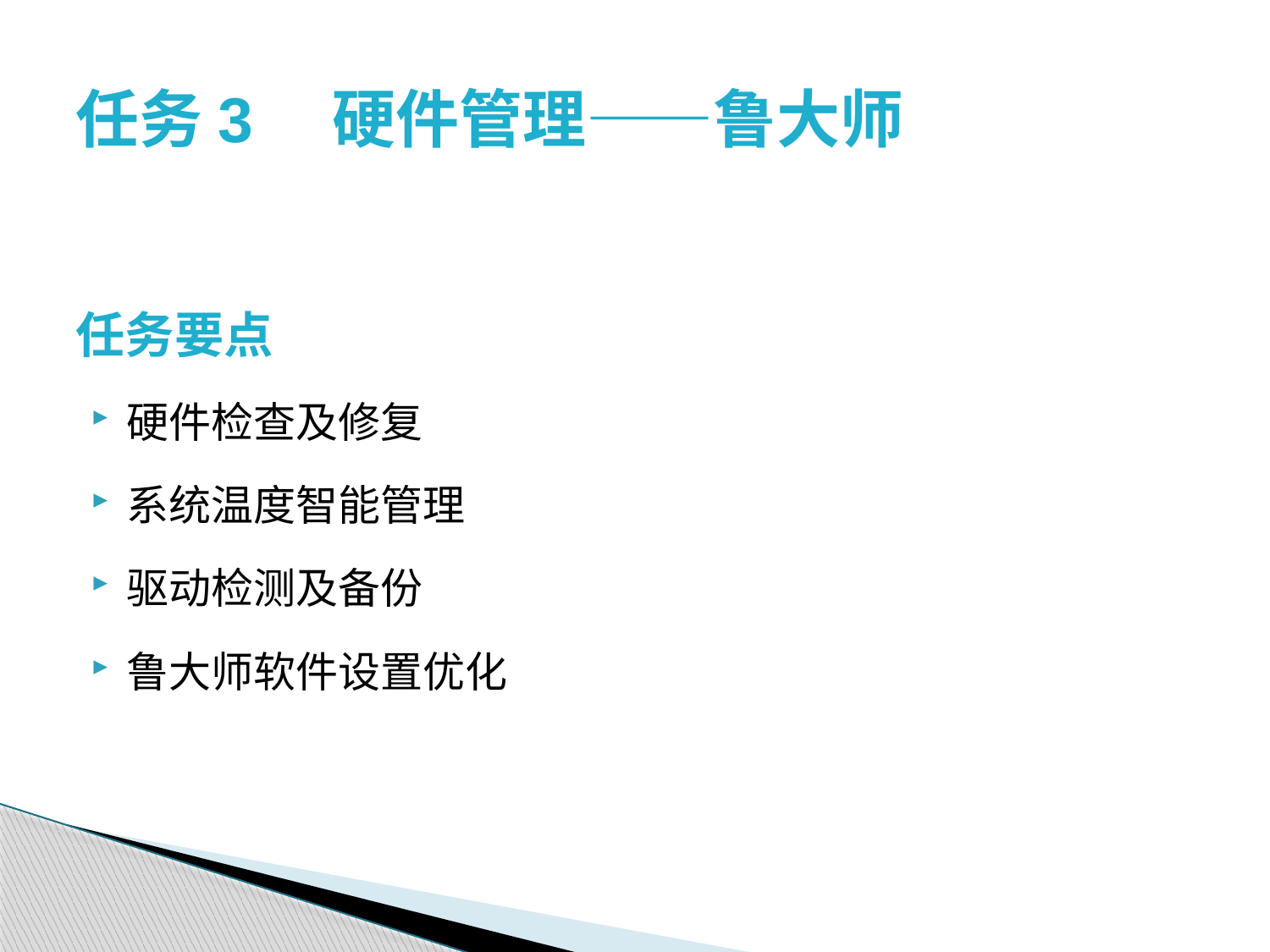

# 任务3　硬件管理——鲁大师
任务要点
硬件检查及修复
系统温度智能管理
驱动检测及备份
鲁大师软件设置优化